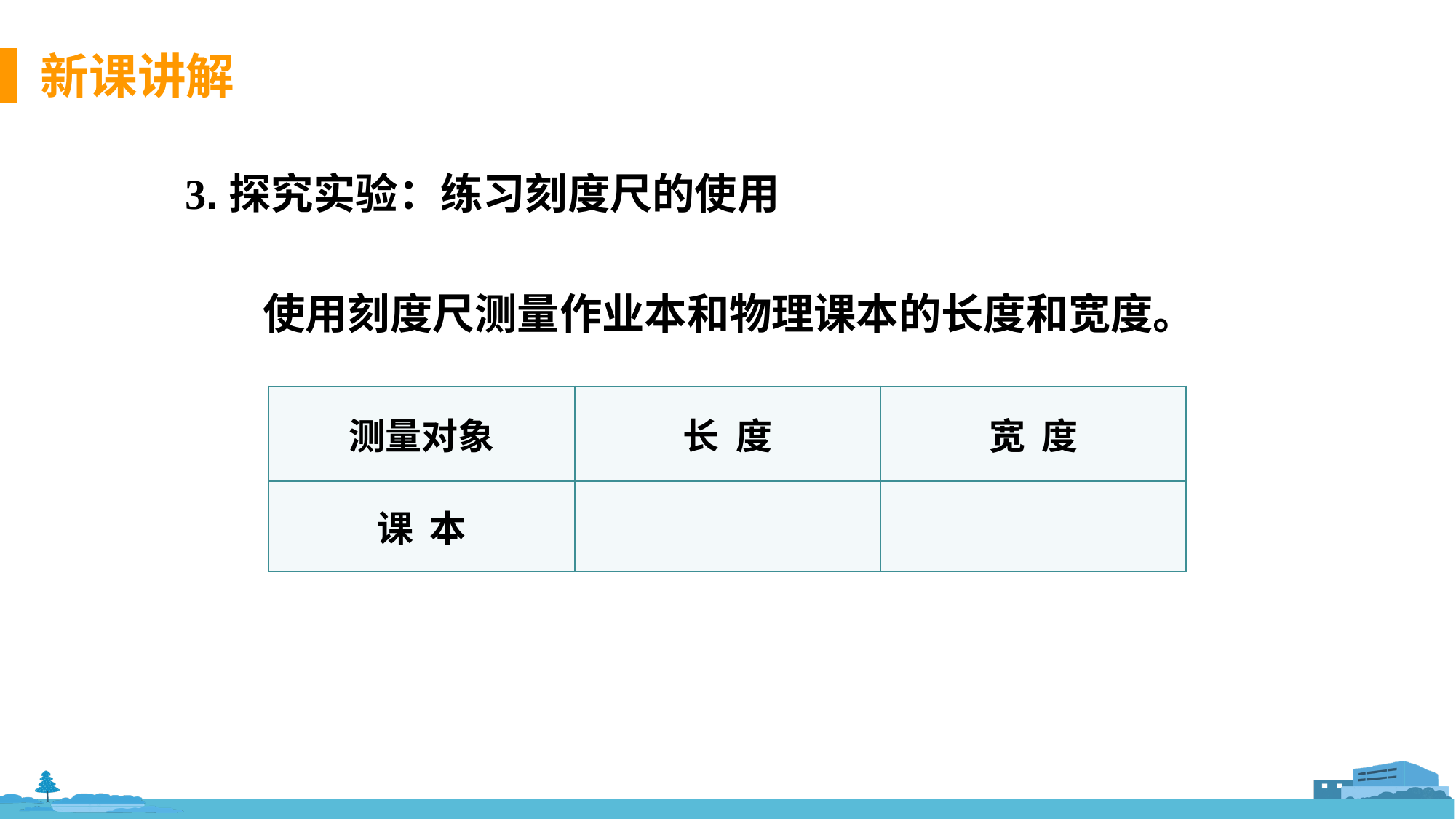

3.探究实验：练习刻度尺的使用
使用刻度尺测量作业本和物理课本的长度和宽度。
| 测量对象 | 长 度 | 宽 度 |
| --- | --- | --- |
| 课 本 |  |  |